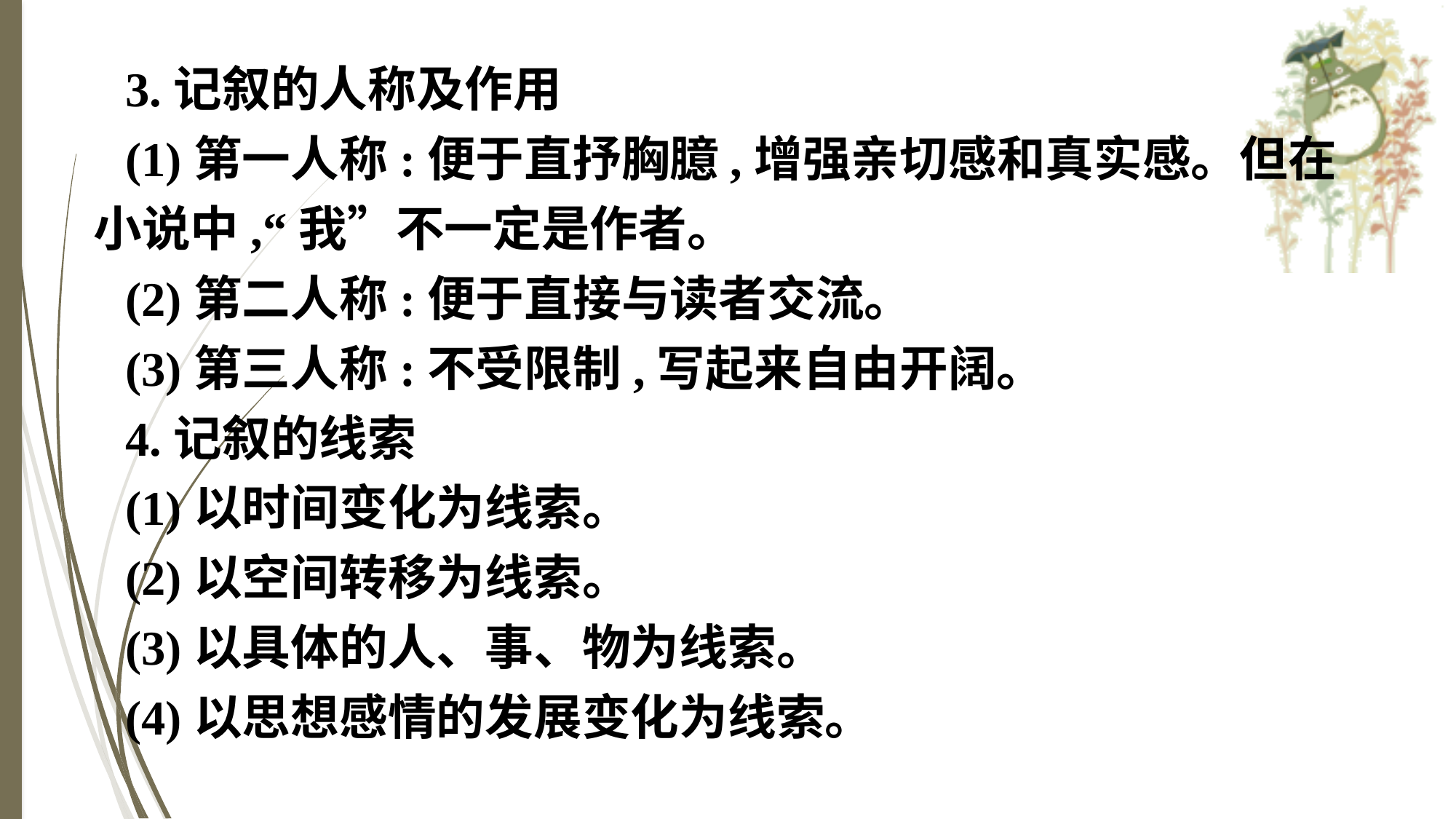

3.记叙的人称及作用
(1)第一人称:便于直抒胸臆,增强亲切感和真实感。但在小说中,“我”不一定是作者。
(2)第二人称:便于直接与读者交流。
(3)第三人称:不受限制,写起来自由开阔。
4.记叙的线索
(1)以时间变化为线索。
(2)以空间转移为线索。
(3)以具体的人、事、物为线索。
(4)以思想感情的发展变化为线索。